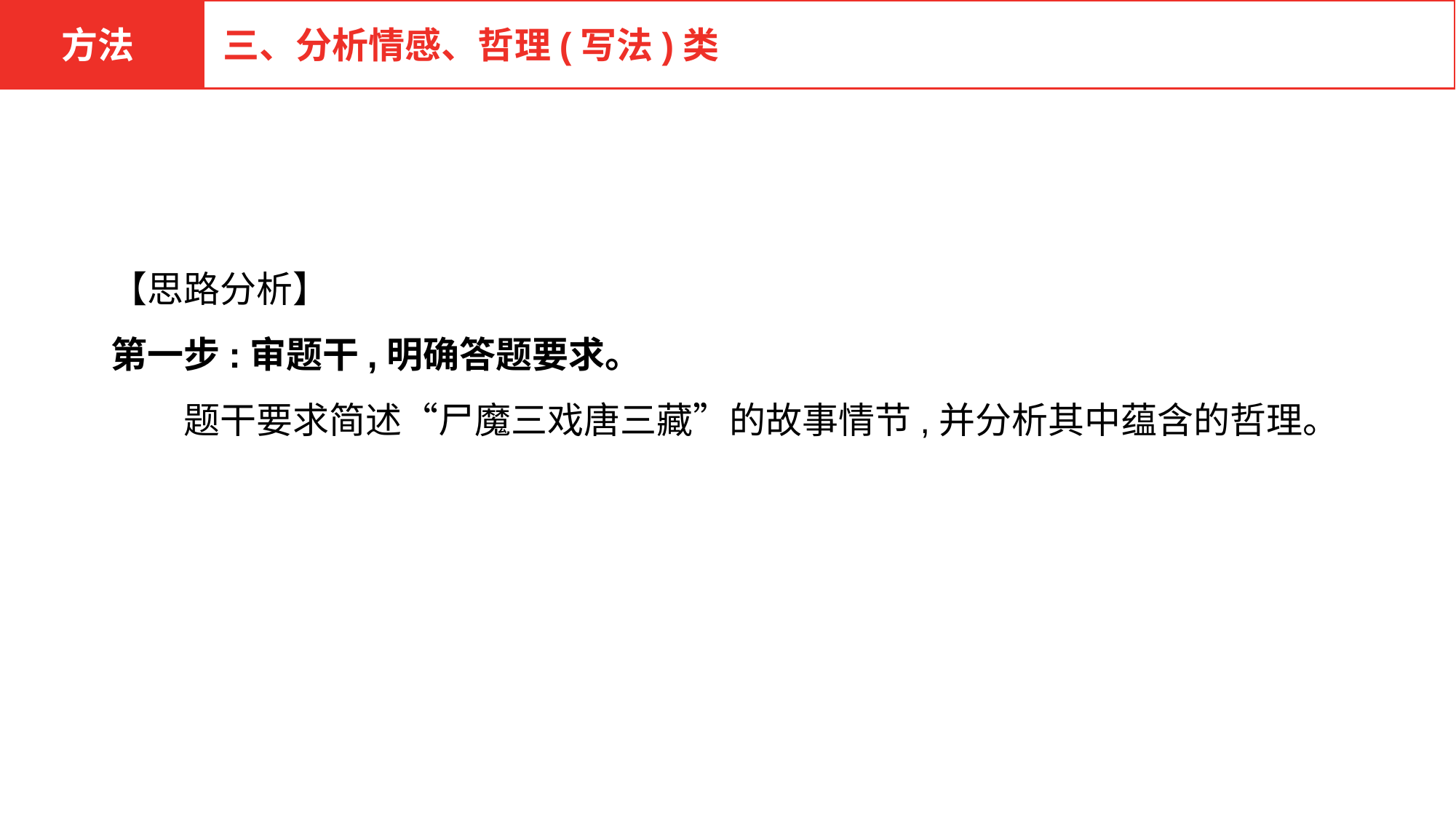

方法
三、分析情感、哲理(写法)类
【思路分析】
第一步:审题干,明确答题要求。
　　题干要求简述“尸魔三戏唐三藏”的故事情节,并分析其中蕴含的哲理。